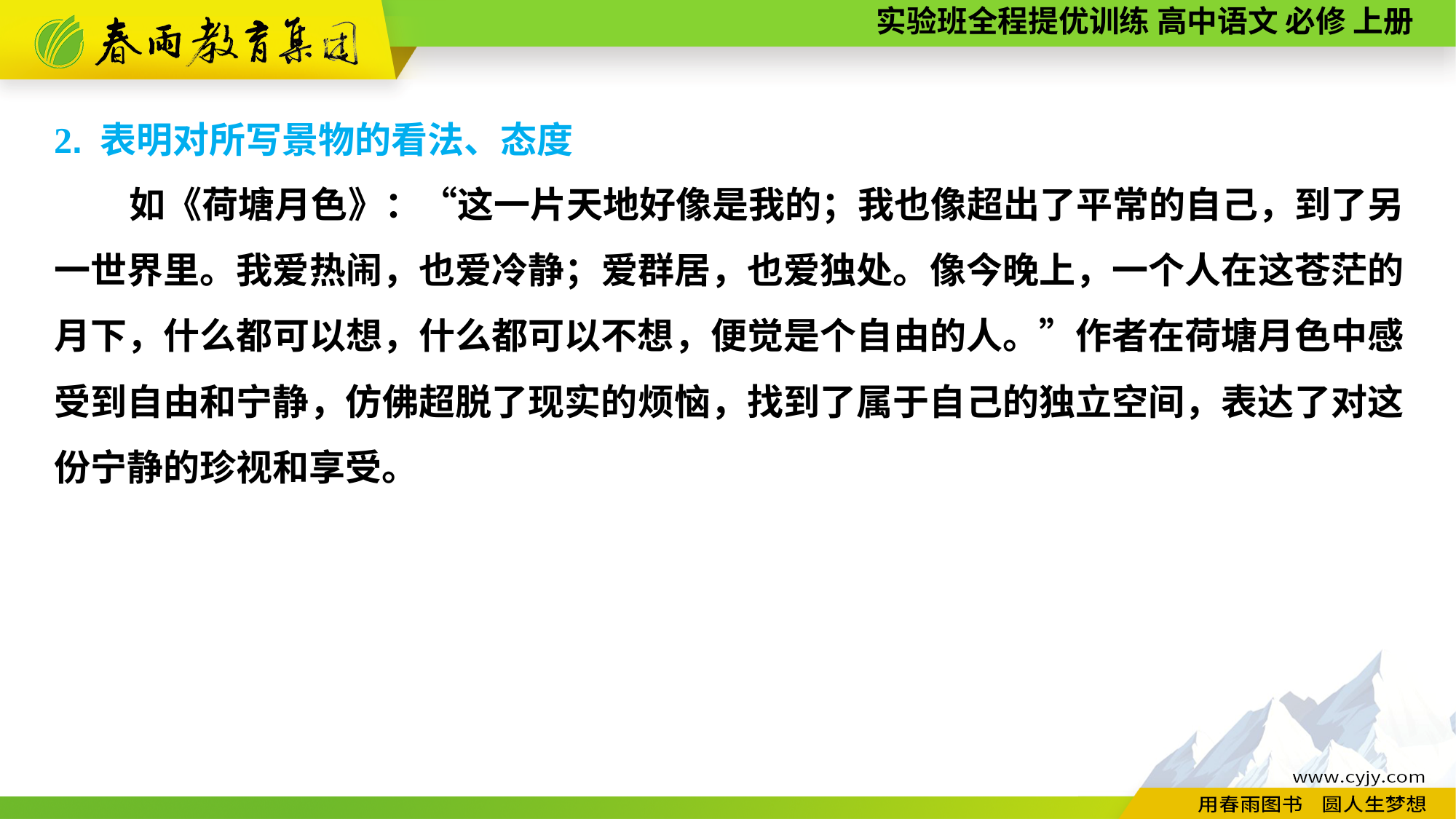

2. 表明对所写景物的看法、态度
如《荷塘月色》：“这一片天地好像是我的；我也像超出了平常的自己，到了另一世界里。我爱热闹，也爱冷静；爱群居，也爱独处。像今晚上，一个人在这苍茫的月下，什么都可以想，什么都可以不想，便觉是个自由的人。”作者在荷塘月色中感受到自由和宁静，仿佛超脱了现实的烦恼，找到了属于自己的独立空间，表达了对这份宁静的珍视和享受。